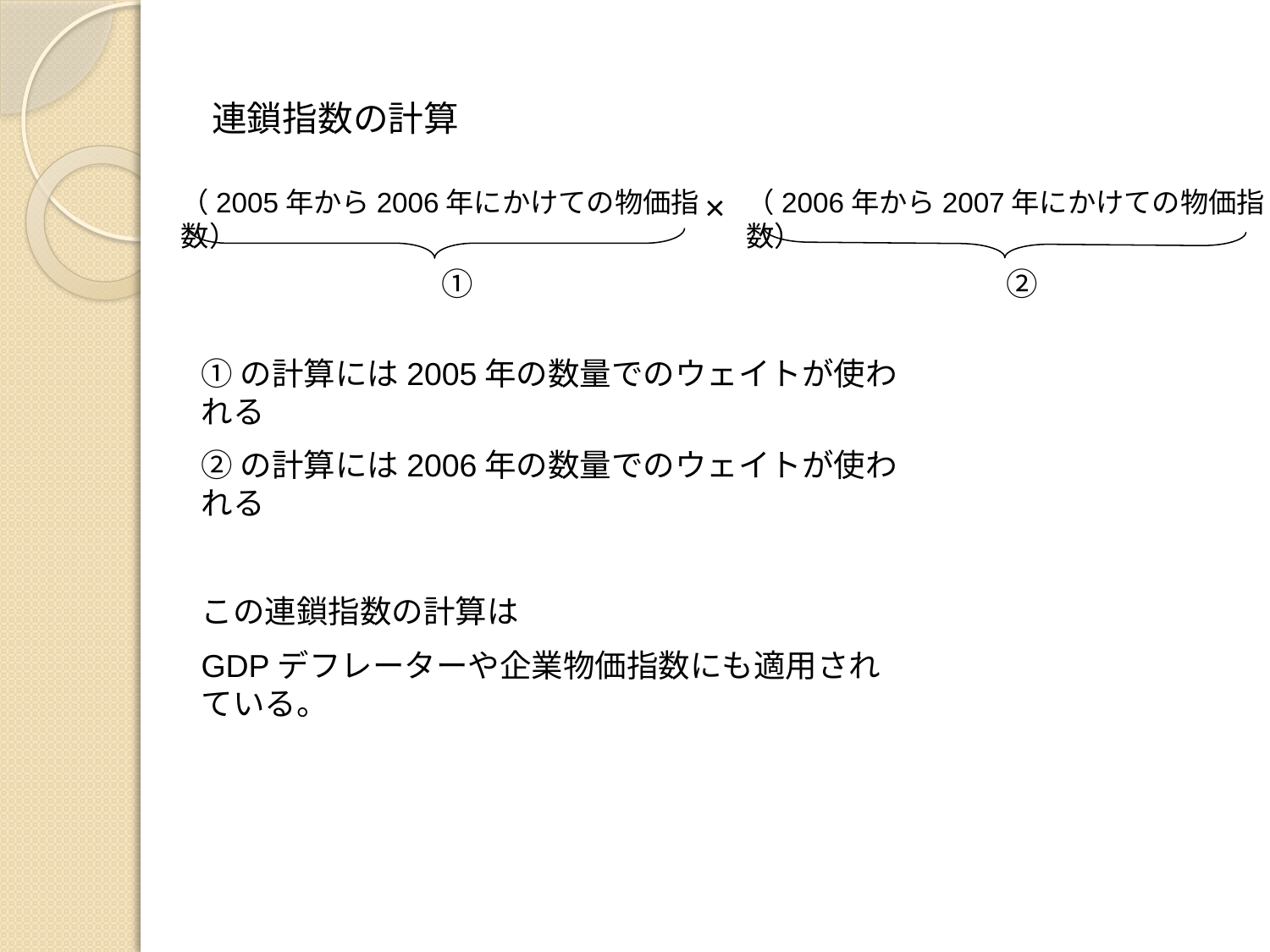

# 連鎖指数の計算
（2005年から2006年にかけての物価指数）
×
（2006年から2007年にかけての物価指数）
　①
　②
①の計算には2005年の数量でのウェイトが使われる
②の計算には2006年の数量でのウェイトが使われる

この連鎖指数の計算は
GDPデフレーターや企業物価指数にも適用されている。